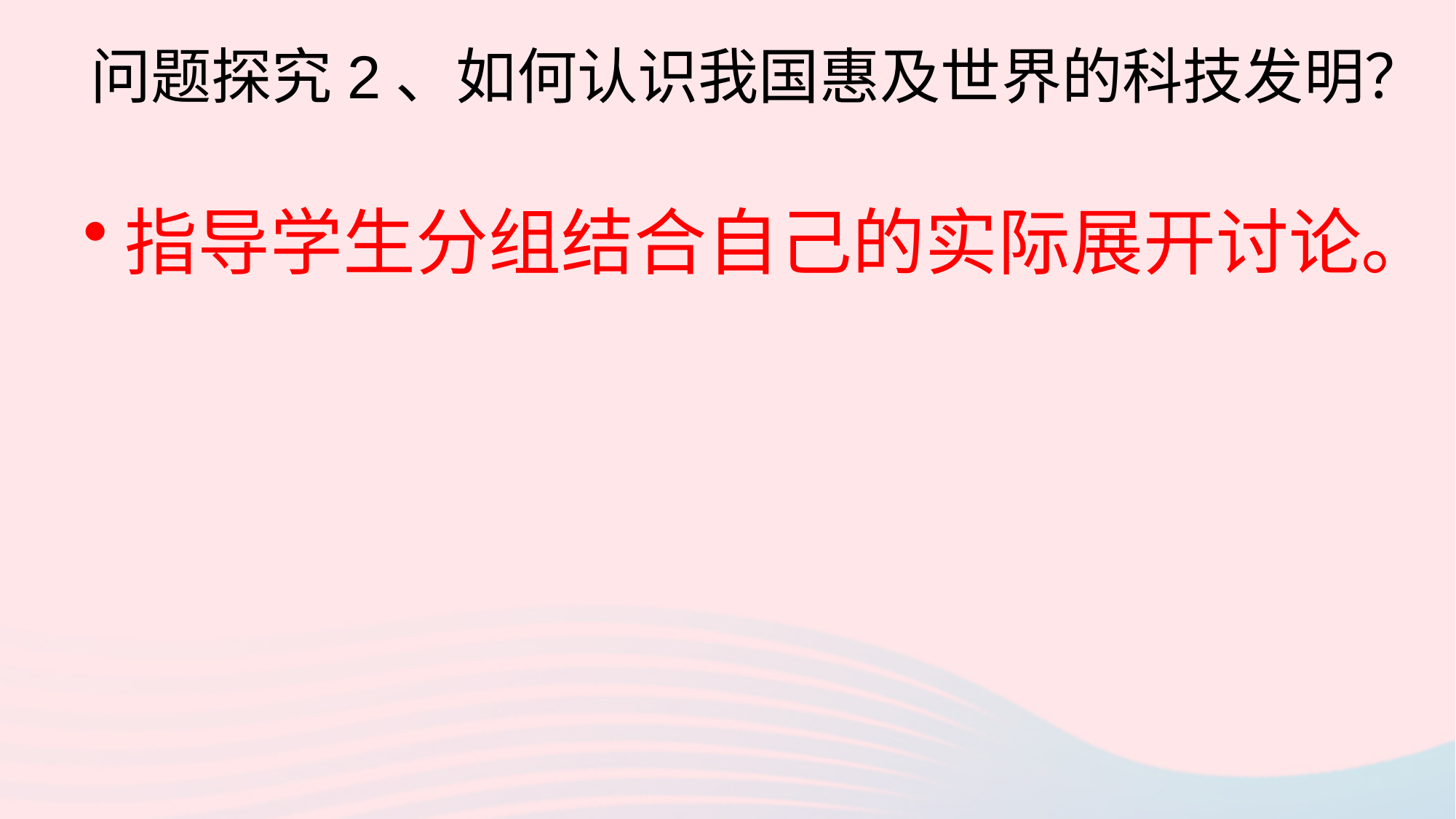

# 问题探究2、如何认识我国惠及世界的科技发明？
指导学生分组结合自己的实际展开讨论。